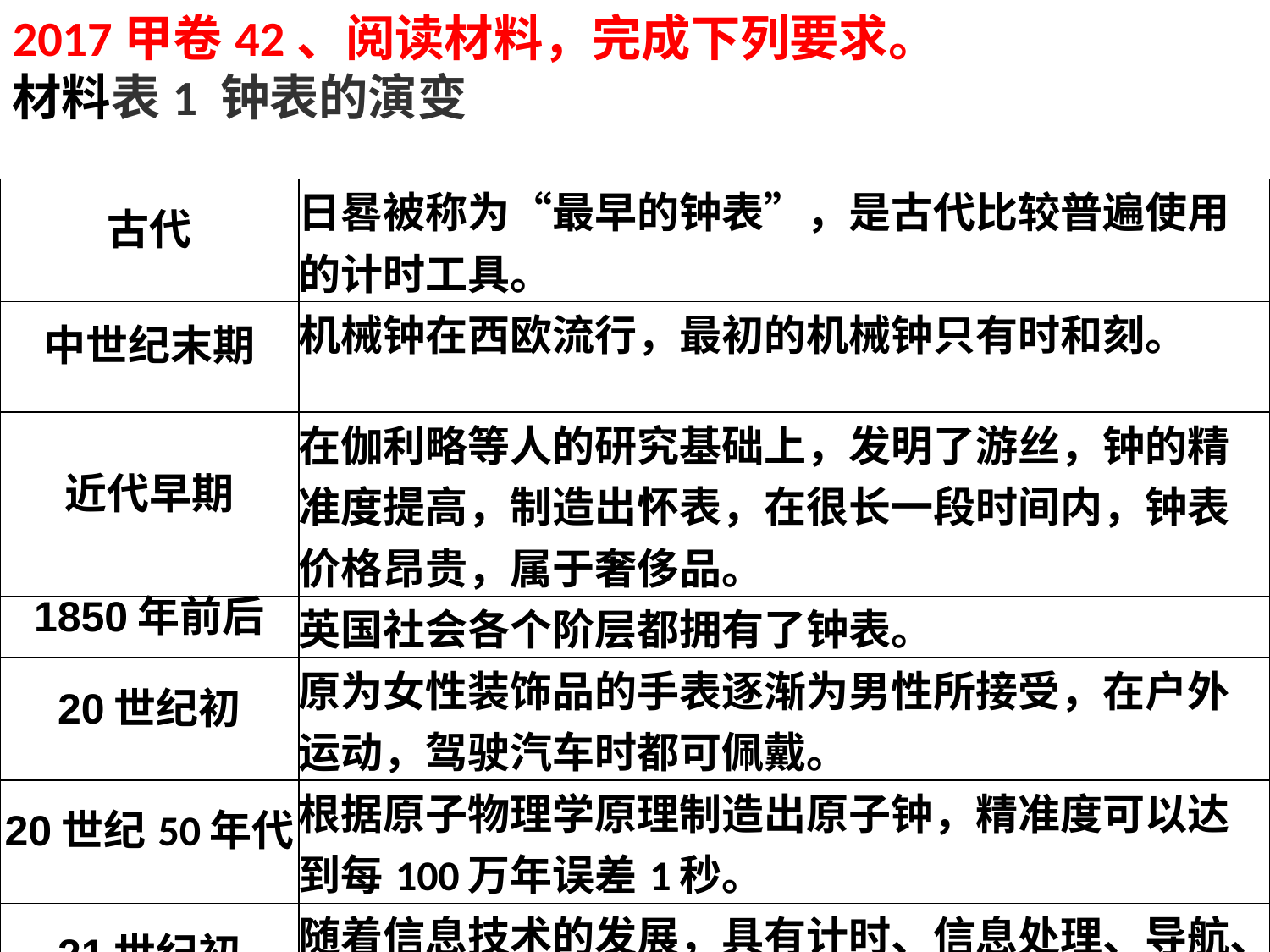

2017甲卷42、阅读材料，完成下列要求。
材料表1 钟表的演变

| 古代 | 日晷被称为“最早的钟表”，是古代比较普遍使用的计时工具。 |
| --- | --- |
| 中世纪末期 | 机械钟在西欧流行，最初的机械钟只有时和刻。 |
| 近代早期 | 在伽利略等人的研究基础上，发明了游丝，钟的精准度提高，制造出怀表，在很长一段时间内，钟表价格昂贵，属于奢侈品。 |
| 1850年前后 | 英国社会各个阶层都拥有了钟表。 |
| 20世纪初 | 原为女性装饰品的手表逐渐为男性所接受，在户外运动，驾驶汽车时都可佩戴。 |
| 20世纪50年代 | 根据原子物理学原理制造出原子钟，精准度可以达到每100万年误差1秒。 |
| 21世纪初 | 随着信息技术的发展，具有计时、信息处理、导航、监测等多种功能的智能手表出现。 |